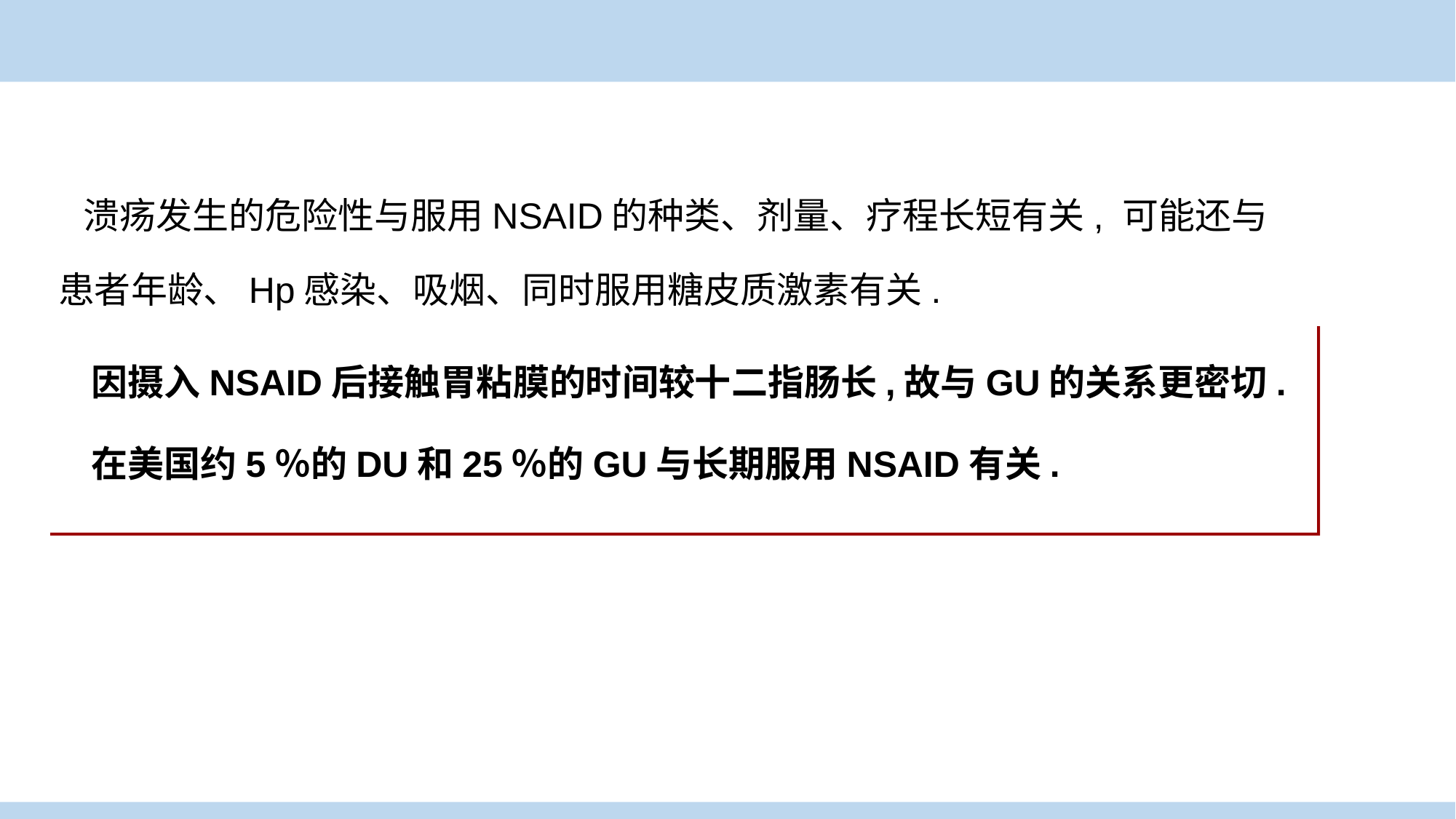

# 溃疡发生的危险性与服用NSAID的种类、剂量、疗程长短有关, 可能还与患者年龄、Hp感染、吸烟、同时服用糖皮质激素有关.
   因摄入NSAID后接触胃粘膜的时间较十二指肠长,故与GU的关系更密切.
   在美国约5％的DU和25％的GU与长期服用NSAID有关.